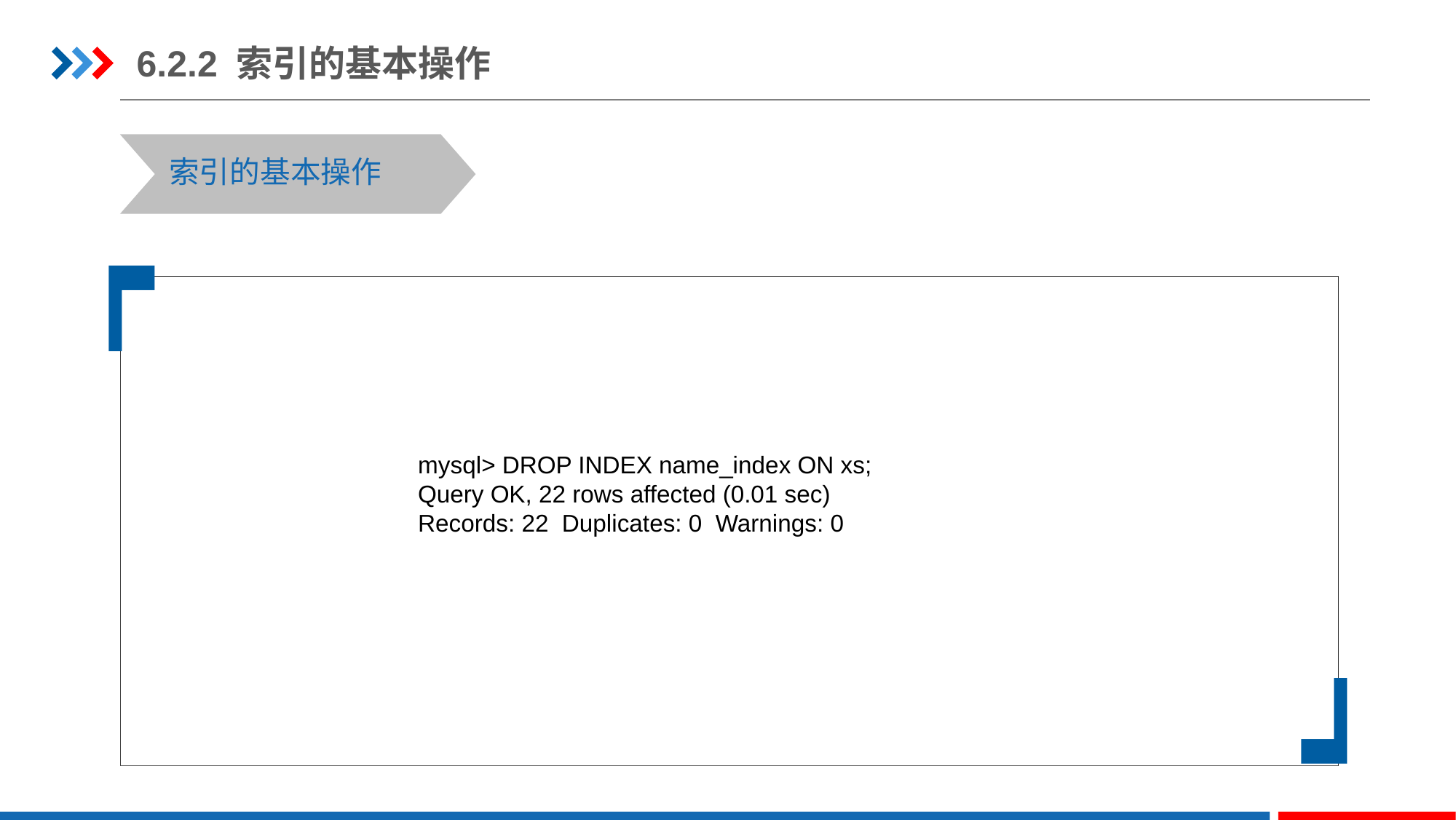

6.2.2 索引的基本操作

索引的基本操作

mysql> DROP INDEX name_index ON xs;
Query OK, 22 rows affected (0.01 sec)
Records: 22  Duplicates: 0  Warnings: 0